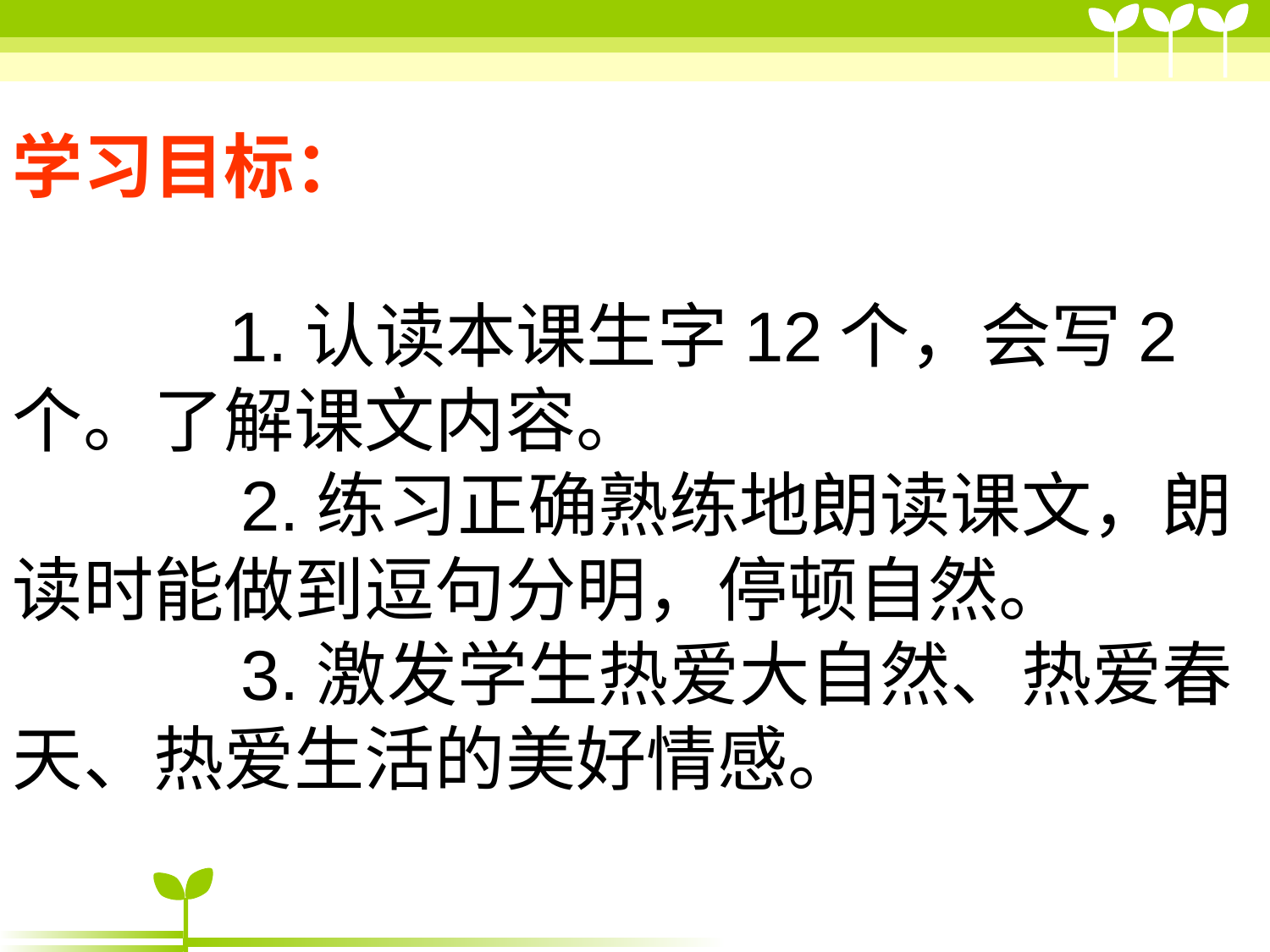

学习目标：

           1.认读本课生字12个，会写2个。了解课文内容。
　　　2.练习正确熟练地朗读课文，朗读时能做到逗句分明，停顿自然。
　　　3.激发学生热爱大自然、热爱春天、热爱生活的美好情感。